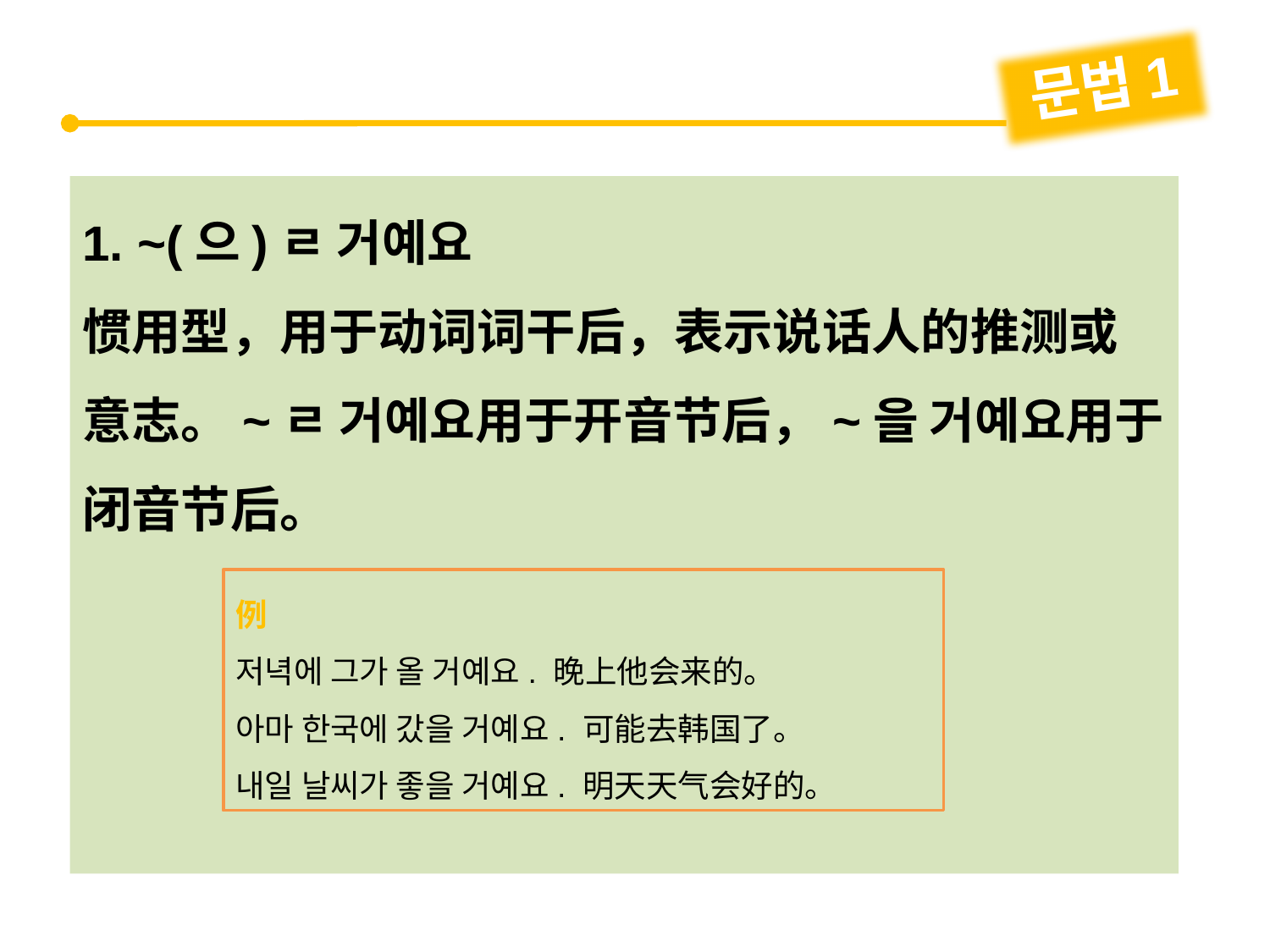

문법1
1. ~(으)ㄹ 거예요
惯用型，用于动词词干后，表示说话人的推测或意志。~ㄹ 거예요用于开音节后，~을 거예요用于闭音节后。

例
저녁에 그가 올 거예요. 晚上他会来的。
아마 한국에 갔을 거예요. 可能去韩国了。
내일 날씨가 좋을 거예요. 明天天气会好的。